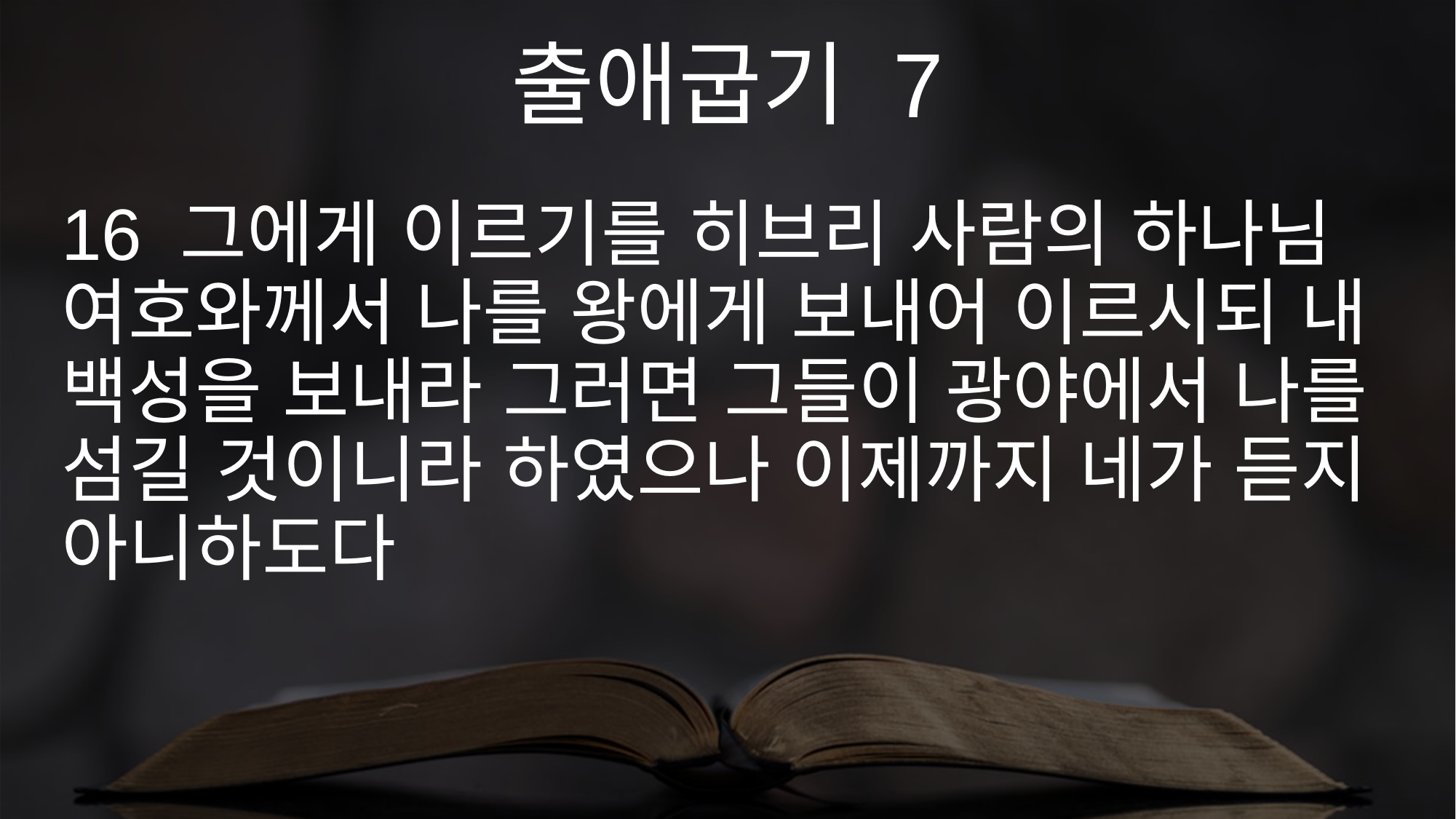

출애굽기 7
16 그에게 이르기를 히브리 사람의 하나님 여호와께서 나를 왕에게 보내어 이르시되 내 백성을 보내라 그러면 그들이 광야에서 나를 섬길 것이니라 하였으나 이제까지 네가 듣지 아니하도다